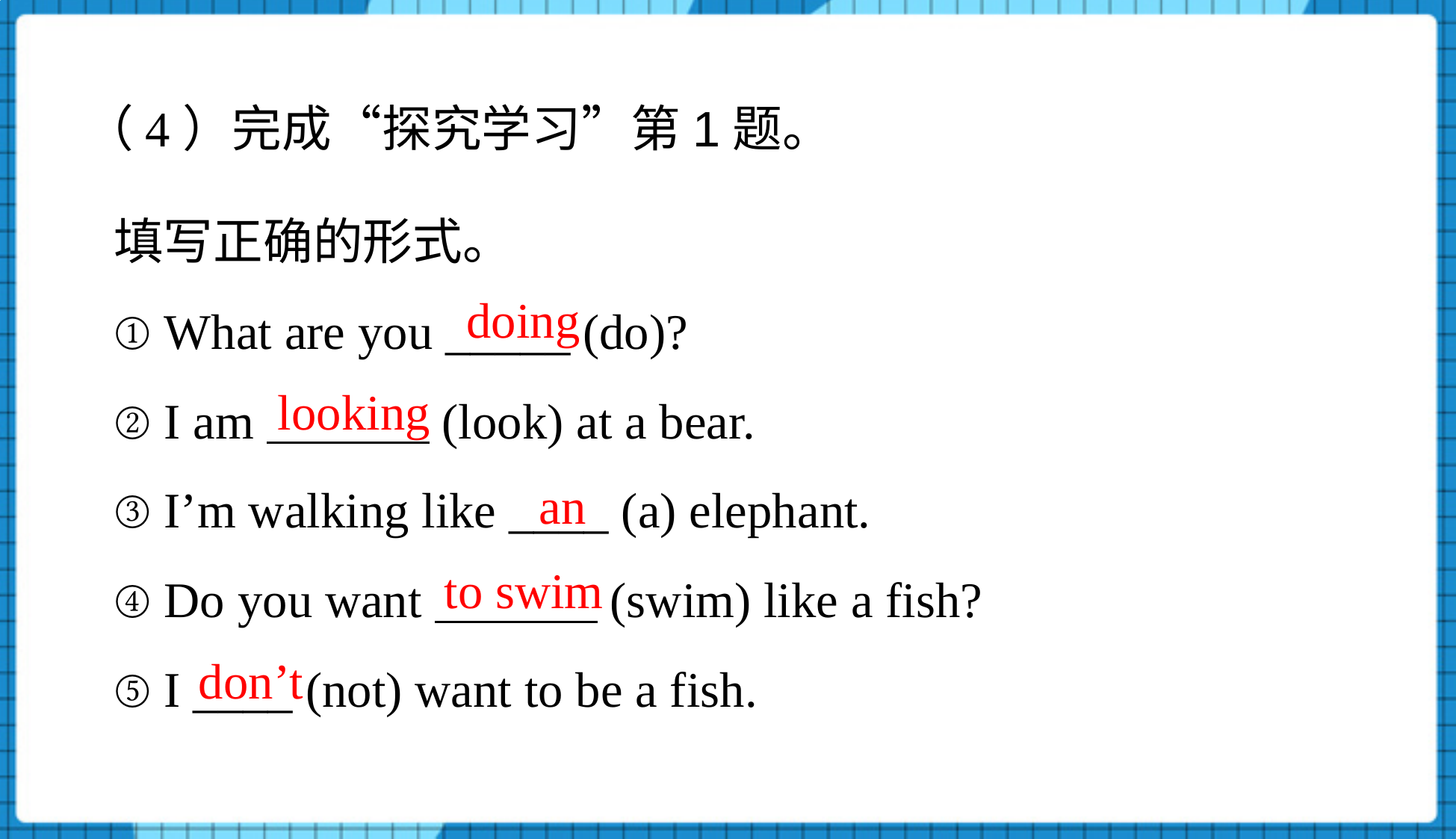

（4）完成“探究学习”第1题。
填写正确的形式。
① What are you _____ (do)?
② I am               (look) at a bear.
③ I’m walking like ____ (a) elephant.
④ Do you want               (swim) like a fish?
⑤ I ____ (not) want to be a fish.

doing
looking
an
to swim
don’t